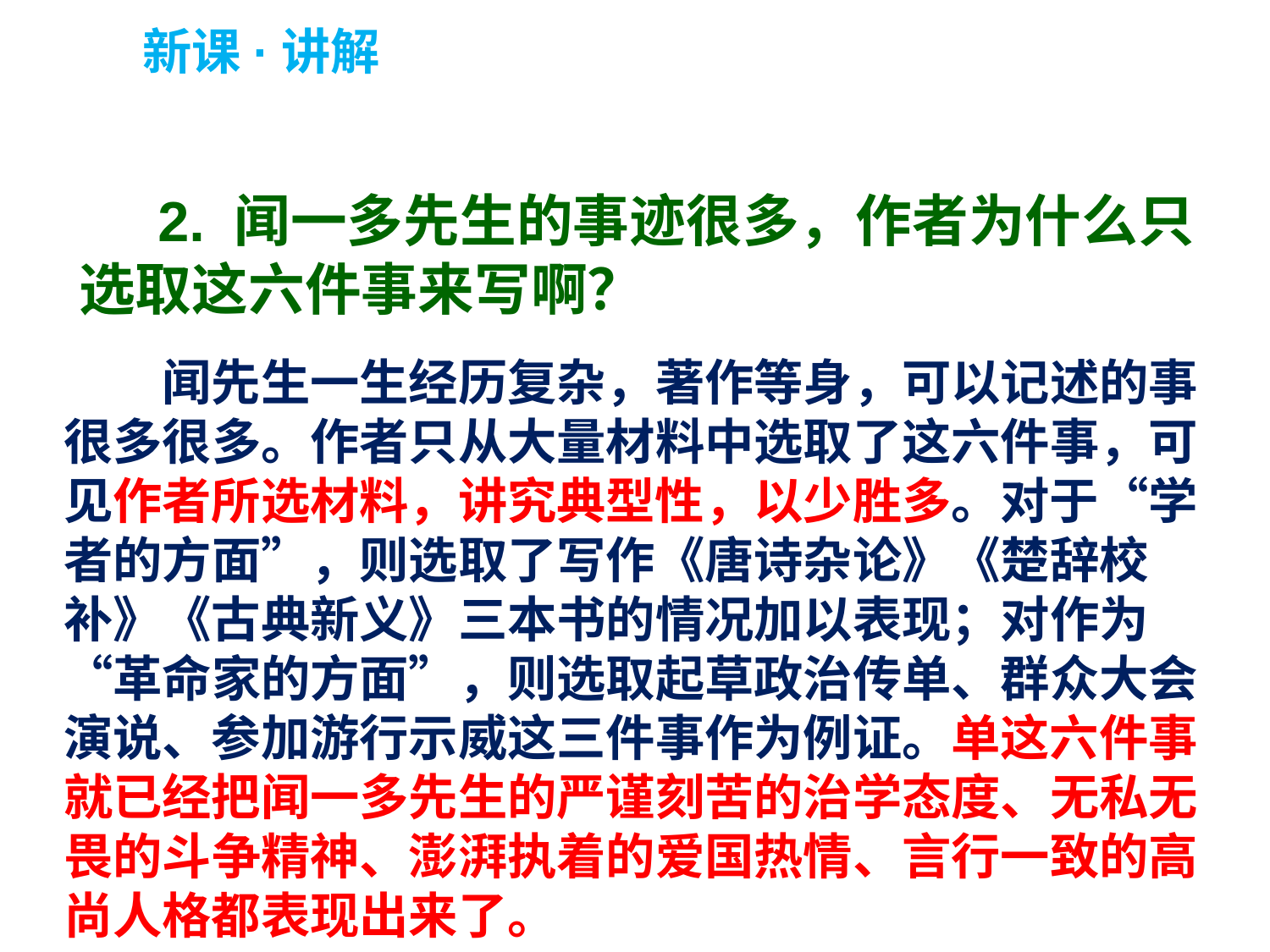

新课·讲解
     2. 闻一多先生的事迹很多，作者为什么只选取这六件事来写啊？
　　闻先生一生经历复杂，著作等身，可以记述的事很多很多。作者只从大量材料中选取了这六件事，可见作者所选材料，讲究典型性，以少胜多。对于“学者的方面”，则选取了写作《唐诗杂论》《楚辞校补》《古典新义》三本书的情况加以表现；对作为“革命家的方面”，则选取起草政治传单、群众大会演说、参加游行示威这三件事作为例证。单这六件事就已经把闻一多先生的严谨刻苦的治学态度、无私无畏的斗争精神、澎湃执着的爱国热情、言行一致的高尚人格都表现出来了。